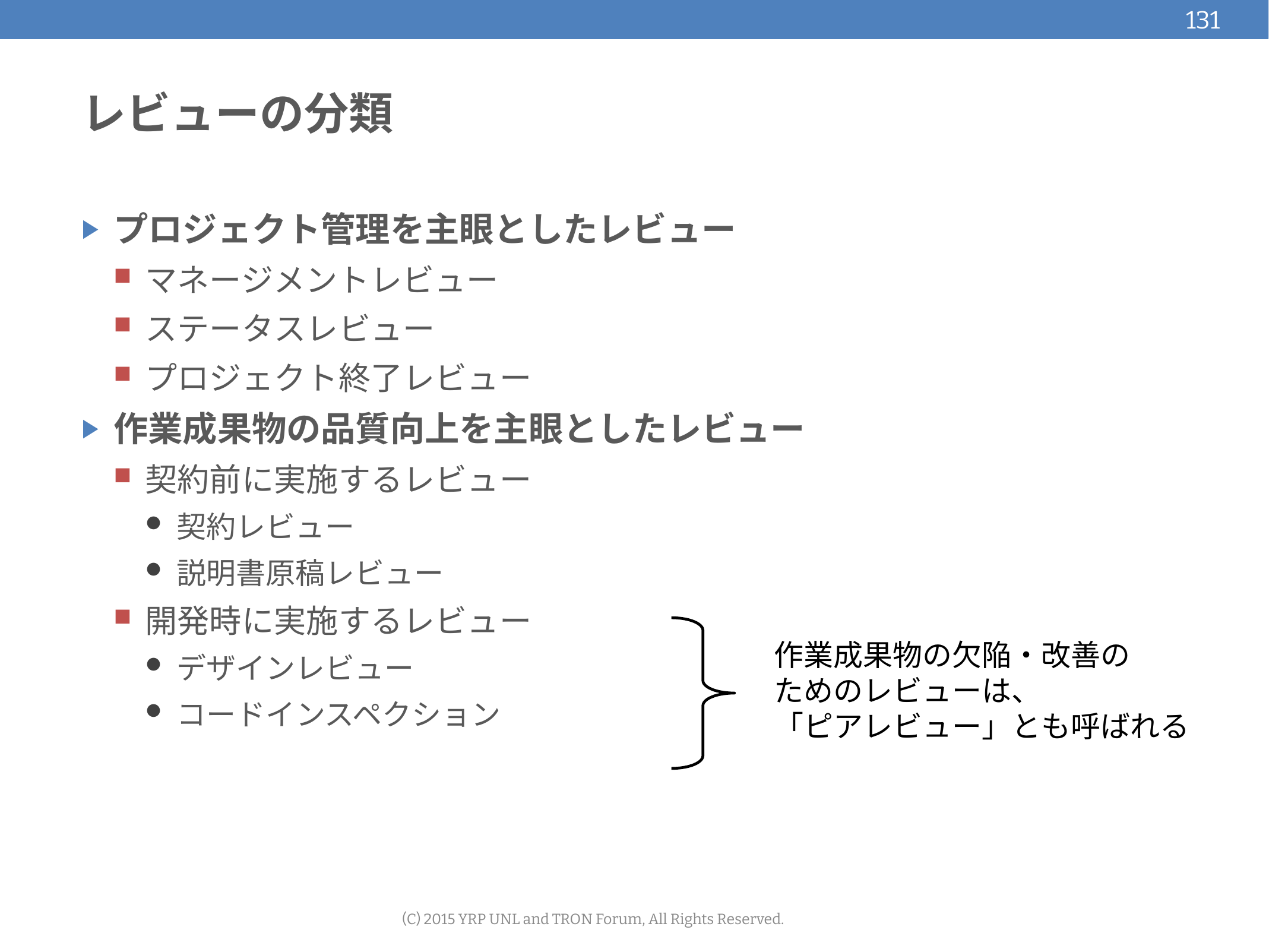

131
# レビューの分類
プロジェクト管理を主眼としたレビュー
マネージメントレビュー
ステータスレビュー
プロジェクト終了レビュー
作業成果物の品質向上を主眼としたレビュー
契約前に実施するレビュー
契約レビュー
説明書原稿レビュー
開発時に実施するレビュー
デザインレビュー
コードインスペクション

作業成果物の欠陥・改善の
ためのレビューは、
「ピアレビュー」とも呼ばれる
(C) 2015 YRP UNL and TRON Forum, All Rights Reserved.